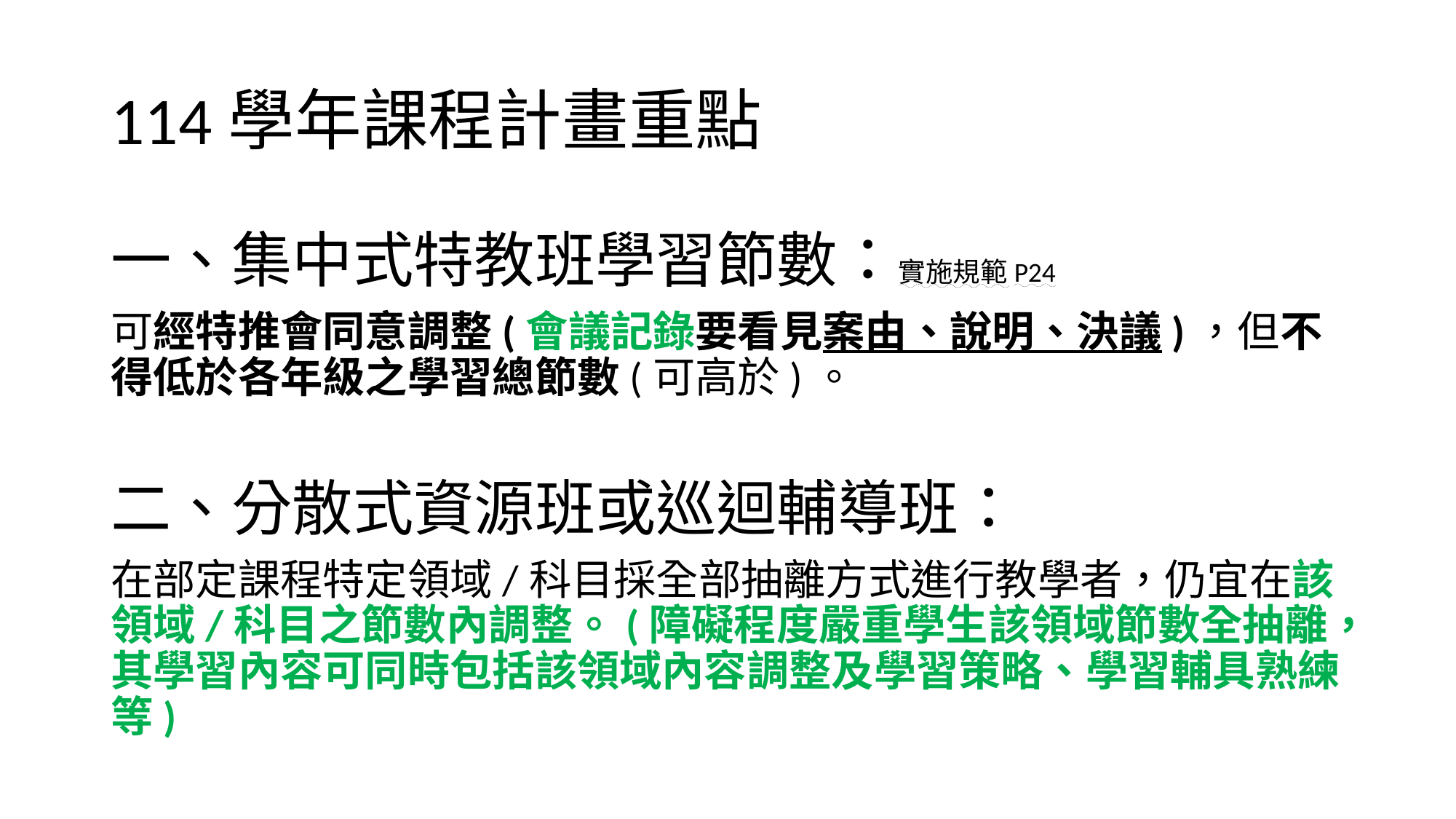

# 114學年課程計畫重點
一、集中式特教班學習節數：實施規範P24
可經特推會同意調整(會議記錄要看見案由、說明、決議)，但不得低於各年級之學習總節數(可高於)。

二、分散式資源班或巡迴輔導班：
在部定課程特定領域/科目採全部抽離方式進行教學者，仍宜在該領域/科目之節數內調整。(障礙程度嚴重學生該領域節數全抽離，其學習內容可同時包括該領域內容調整及學習策略、學習輔具熟練等)